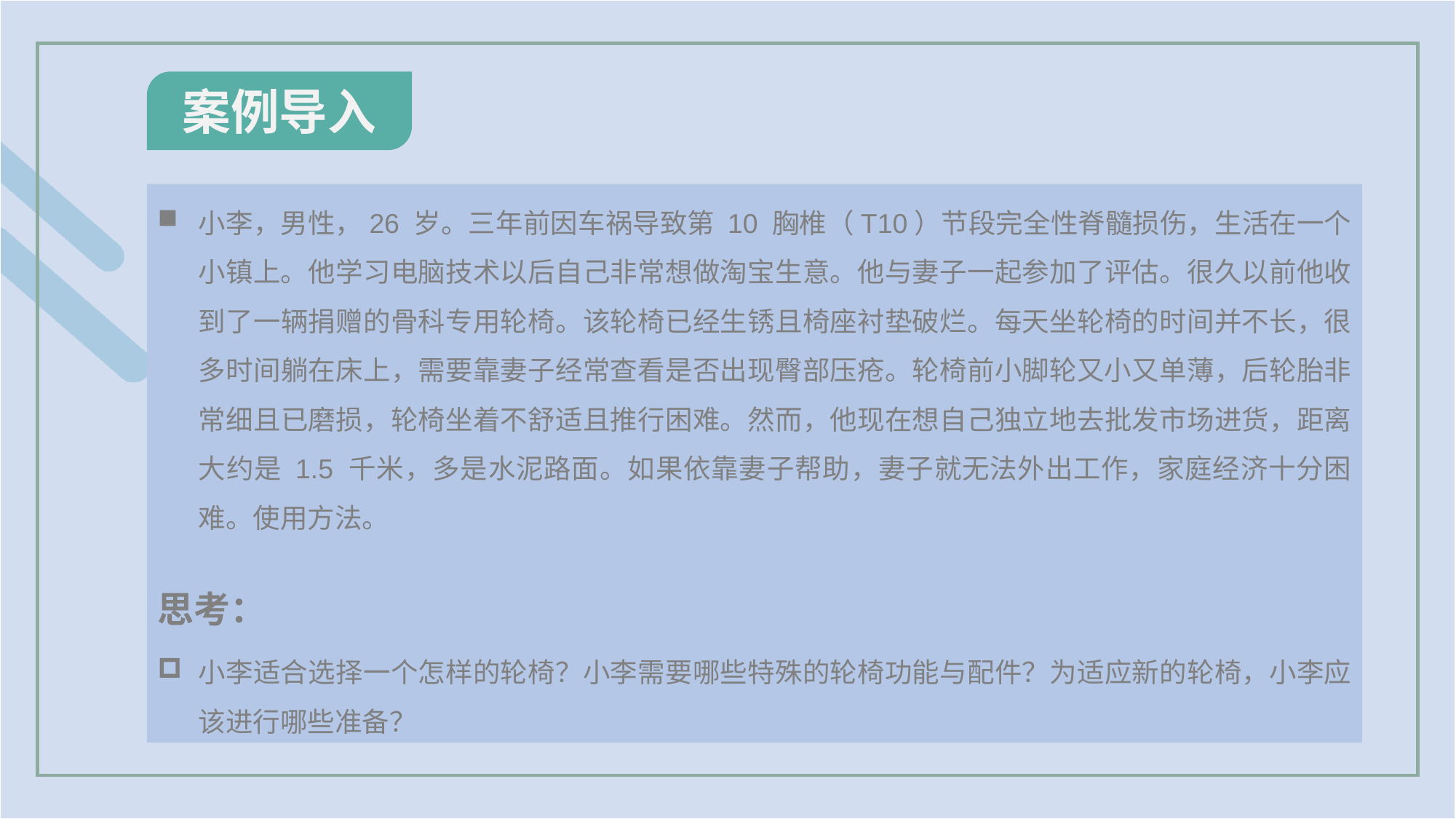

案例导入
小李，男性，26 岁。三年前因车祸导致第 10 胸椎（T10）节段完全性脊髓损伤，生活在一个小镇上。他学习电脑技术以后自己非常想做淘宝生意。他与妻子一起参加了评估。很久以前他收到了一辆捐赠的骨科专用轮椅。该轮椅已经生锈且椅座衬垫破烂。每天坐轮椅的时间并不长，很多时间躺在床上，需要靠妻子经常查看是否出现臀部压疮。轮椅前小脚轮又小又单薄，后轮胎非常细且已磨损，轮椅坐着不舒适且推行困难。然而，他现在想自己独立地去批发市场进货，距离大约是 1.5 千米，多是水泥路面。如果依靠妻子帮助，妻子就无法外出工作，家庭经济十分困难。使用方法。
思考：
小李适合选择一个怎样的轮椅？小李需要哪些特殊的轮椅功能与配件？为适应新的轮椅，小李应该进行哪些准备？